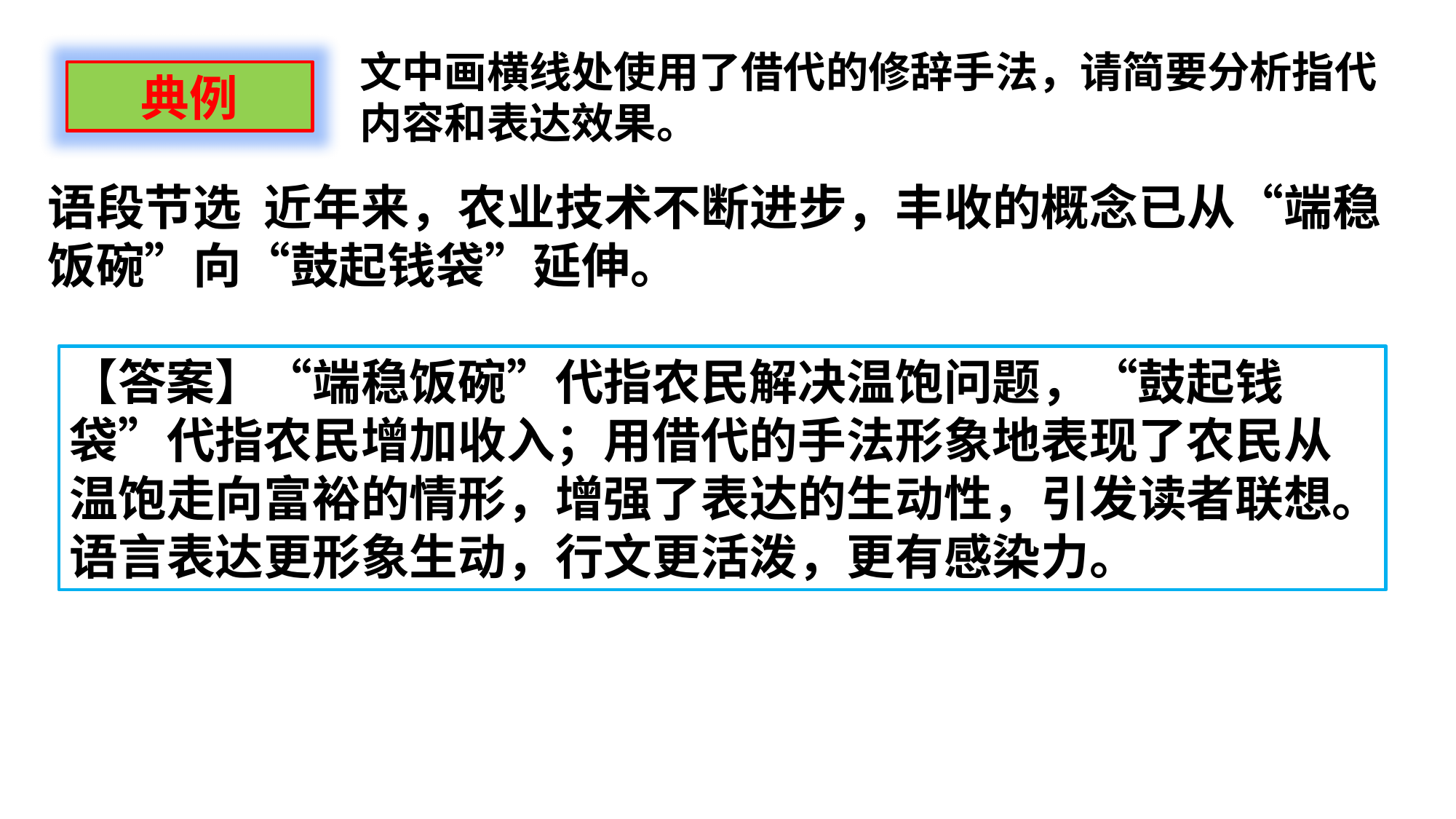

文中画横线处使用了借代的修辞手法，请简要分析指代内容和表达效果。
典例
语段节选  近年来，农业技术不断进步，丰收的概念已从“端稳饭碗”向“鼓起钱袋”延伸。
【答案】“端稳饭碗”代指农民解决温饱问题，“鼓起钱袋”代指农民增加收入；用借代的手法形象地表现了农民从温饱走向富裕的情形，增强了表达的生动性，引发读者联想。语言表达更形象生动，行文更活泼，更有感染力。